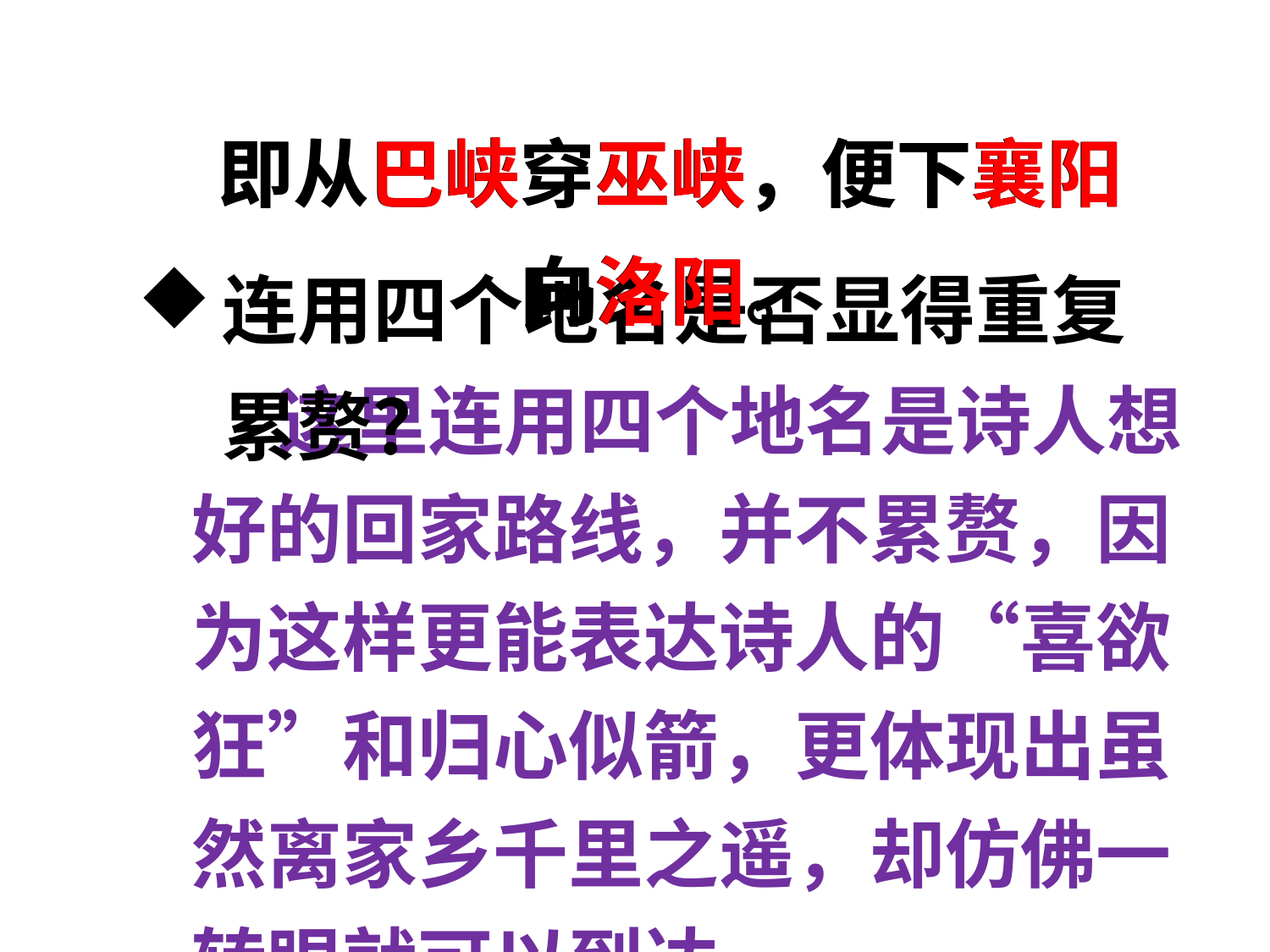

即从巴峡穿巫峡，便下襄阳向洛阳。
即从巴峡穿巫峡，便下襄阳向洛阳。
连用四个地名是否显得重复累赘？
    这里连用四个地名是诗人想好的回家路线，并不累赘，因为这样更能表达诗人的“喜欲狂”和归心似箭，更体现出虽然离家乡千里之遥，却仿佛一转眼就可以到达。